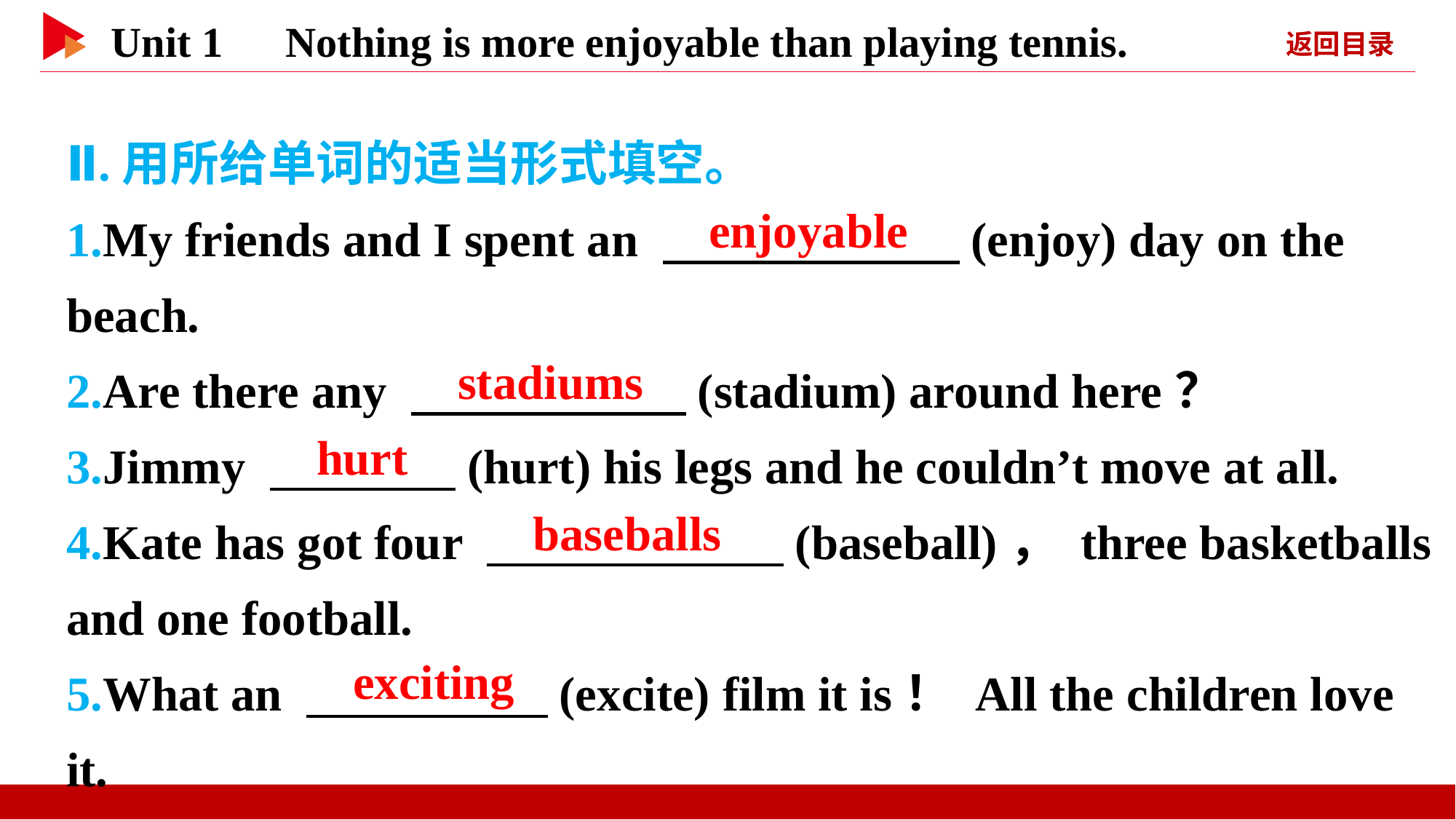

Ⅱ.用所给单词的适当形式填空。
1.My friends and I spent an 　                  　(enjoy) day on the beach.
2.Are there any 　                　(stadium) around here？
3.Jimmy 　        　(hurt) his legs and he couldn’t move at all.
4.Kate has got four 　                  　(baseball)， three basketballs and one football.
5.What an 　             　(excite) film it is！ All the children love it.
　enjoyable
　stadiums
　hurt
　baseballs
　exciting